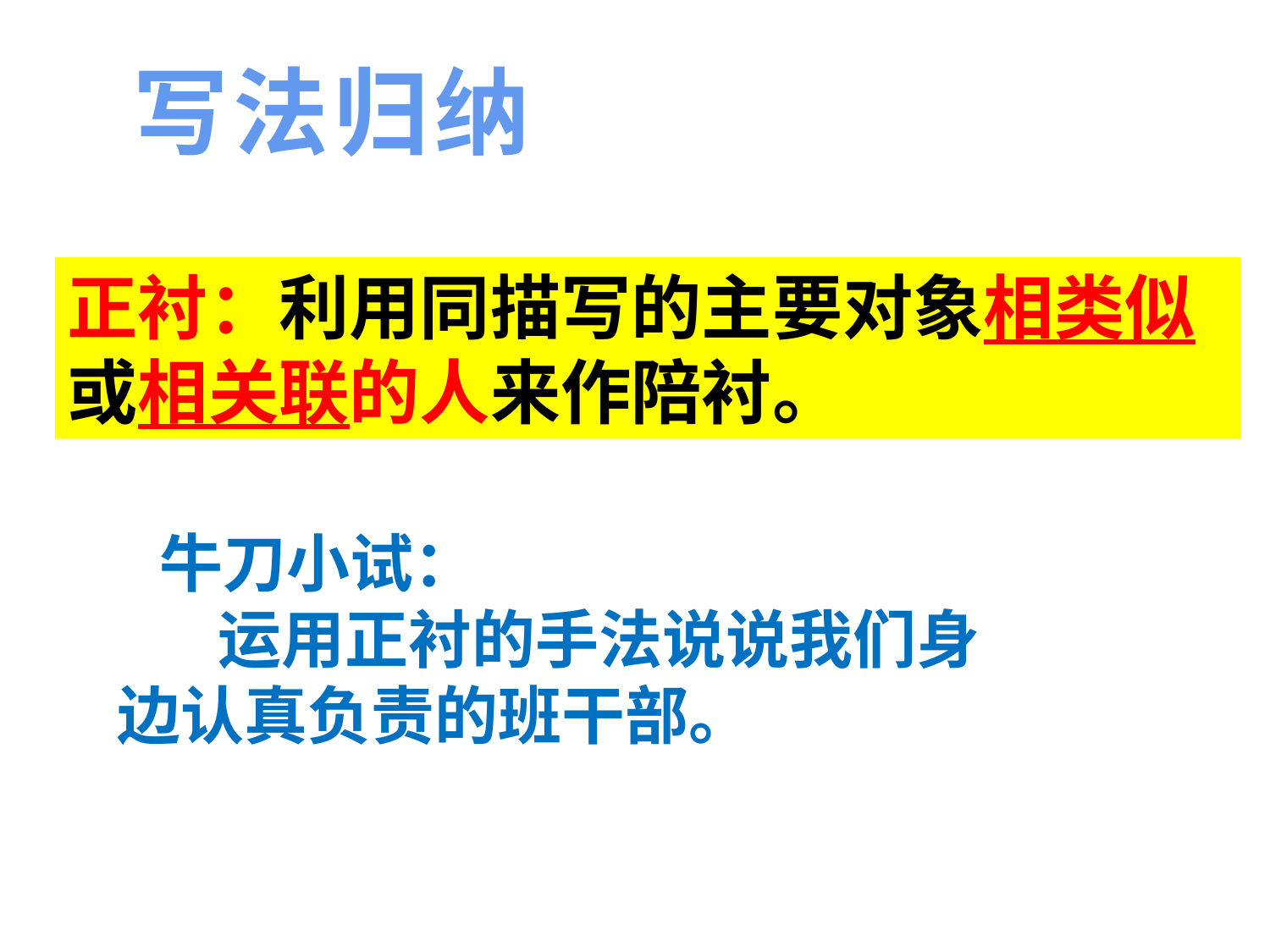

写法归纳
正衬：利用同描写的主要对象相类似或相关联的人来作陪衬。
牛刀小试：
   运用正衬的手法说说我们身边认真负责的班干部。